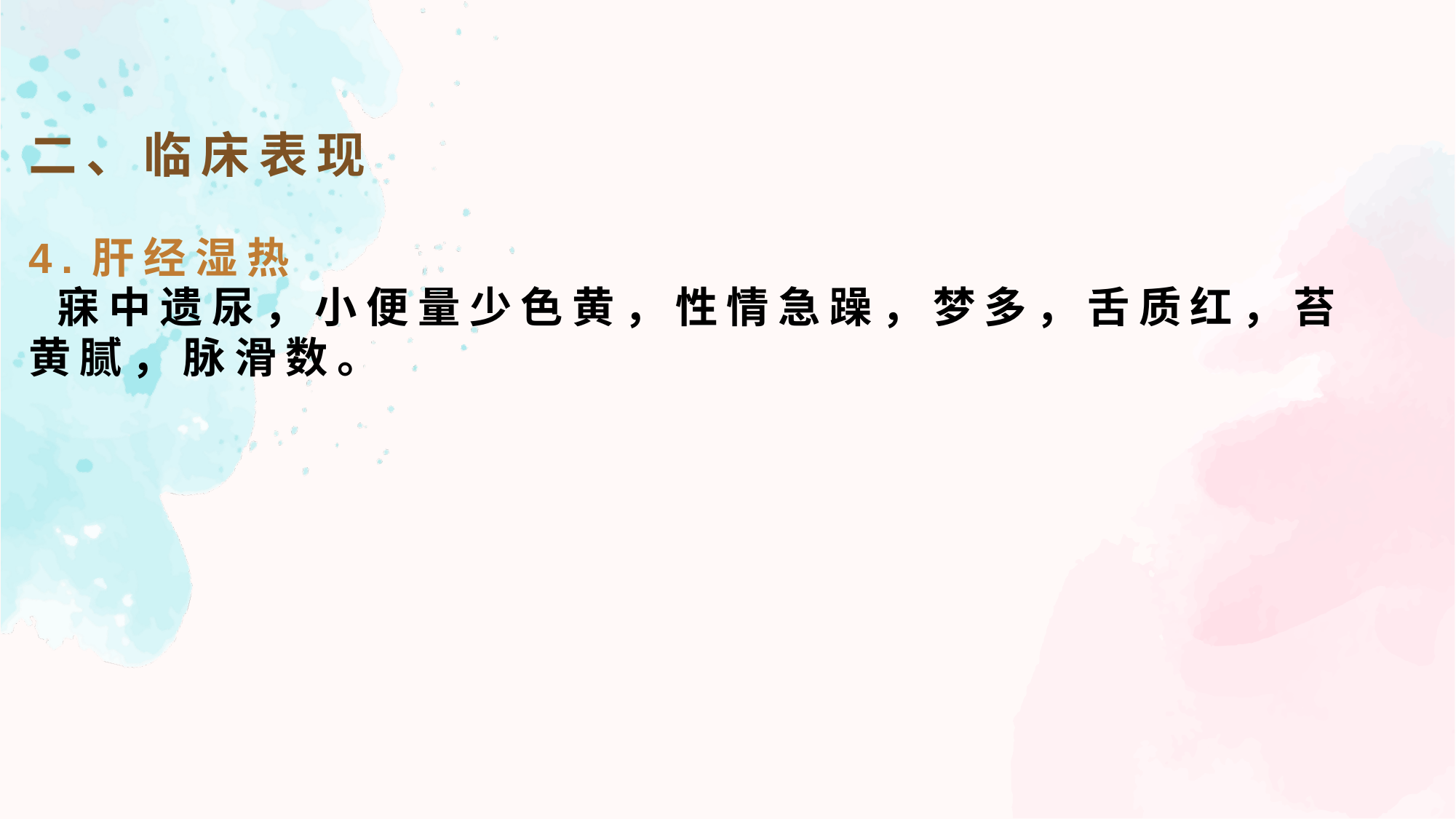

二、临床表现

4.肝经湿热
 寐中遗尿，小便量少色黄，性情急躁，梦多，舌质红，苔黄腻，脉滑数。